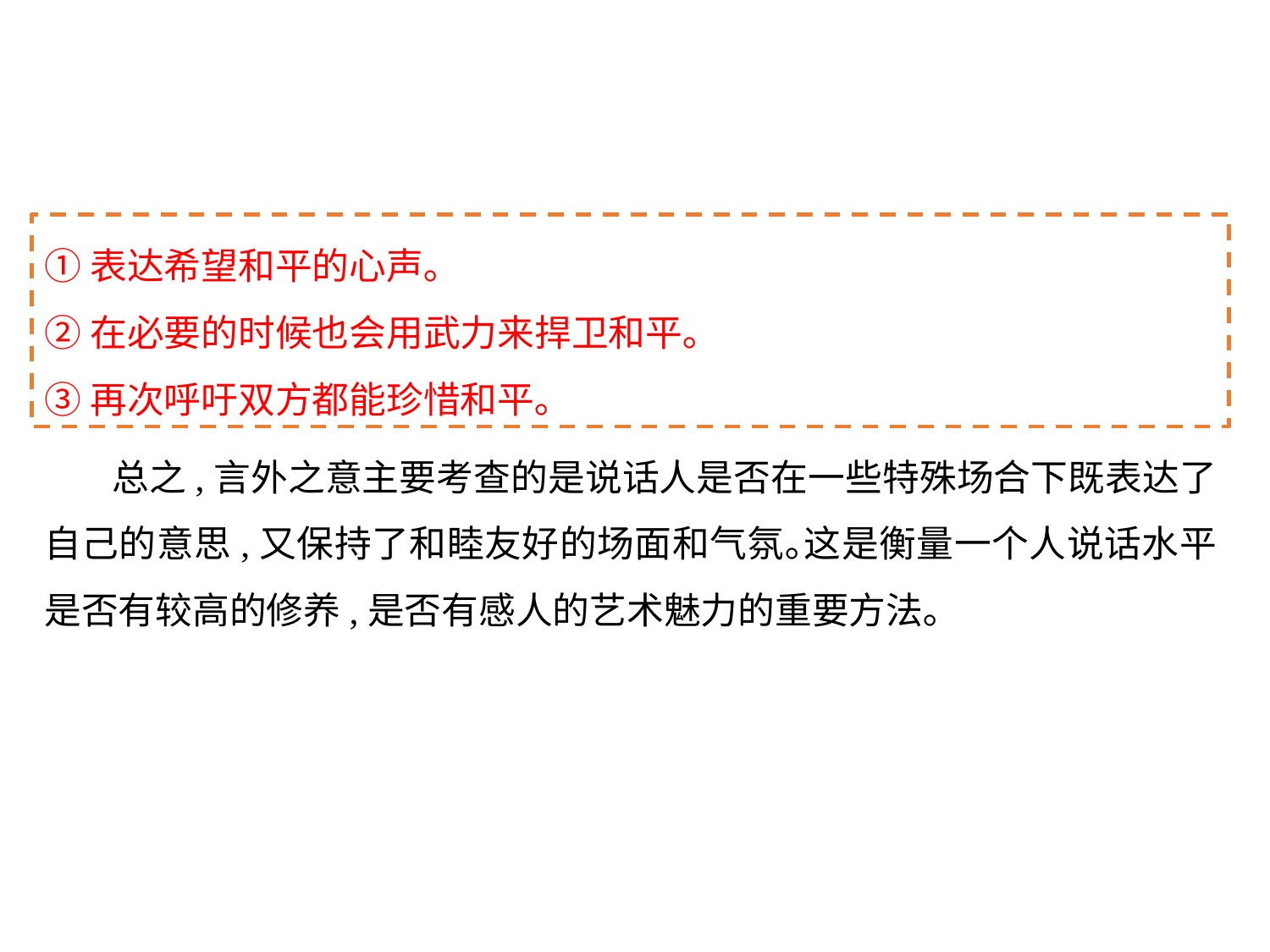

①表达希望和平的心声｡
②在必要的时候也会用武力来捍卫和平｡
③再次呼吁双方都能珍惜和平｡
       总之,言外之意主要考查的是说话人是否在一些特殊场合下既表达了自己的意思,又保持了和睦友好的场面和气氛｡这是衡量一个人说话水平是否有较高的修养,是否有感人的艺术魅力的重要方法｡